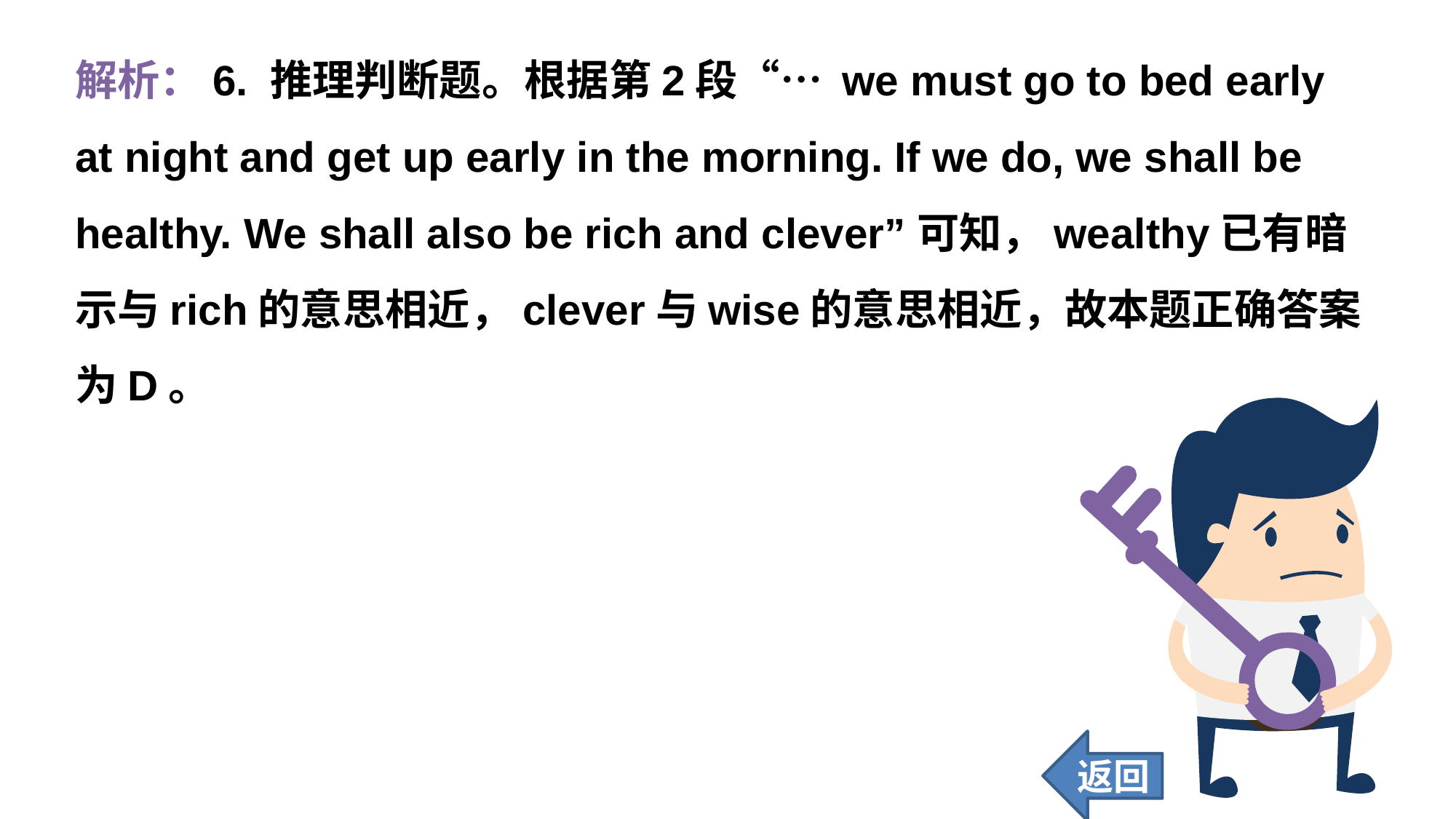

解析：6. 推理判断题。根据第2段“… we must go to bed early at night and get up early in the morning. If we do, we shall be healthy. We shall also be rich and clever”可知，wealthy已有暗示与rich的意思相近，clever与wise的意思相近，故本题正确答案为D。

返回
125